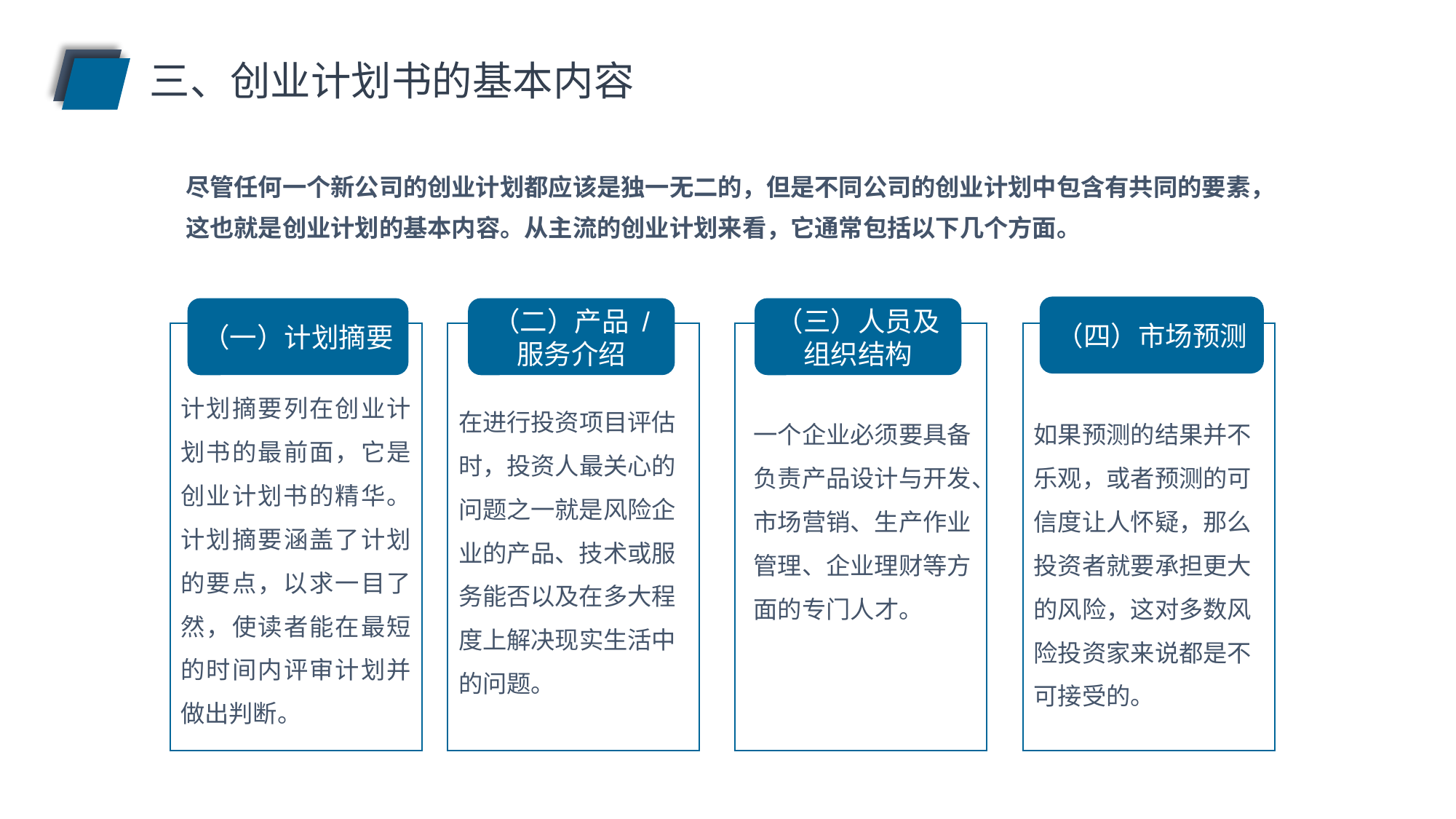

三、创业计划书的基本内容
尽管任何一个新公司的创业计划都应该是独一无二的，但是不同公司的创业计划中包含有共同的要素，这也就是创业计划的基本内容。从主流的创业计划来看，它通常包括以下几个方面。
（四）市场预测
（一）计划摘要
（二）产品 / 服务介绍
（三）人员及组织结构

计划摘要列在创业计划书的最前面，它是创业计划书的精华。计划摘要涵盖了计划的要点，以求一目了然，使读者能在最短的时间内评审计划并做出判断。
在进行投资项目评估时，投资人最关心的问题之一就是风险企业的产品、技术或服务能否以及在多大程度上解决现实生活中的问题。
一个企业必须要具备负责产品设计与开发、市场营销、生产作业管理、企业理财等方面的专门人才。
如果预测的结果并不乐观，或者预测的可信度让人怀疑，那么投资者就要承担更大的风险，这对多数风险投资家来说都是不可接受的。